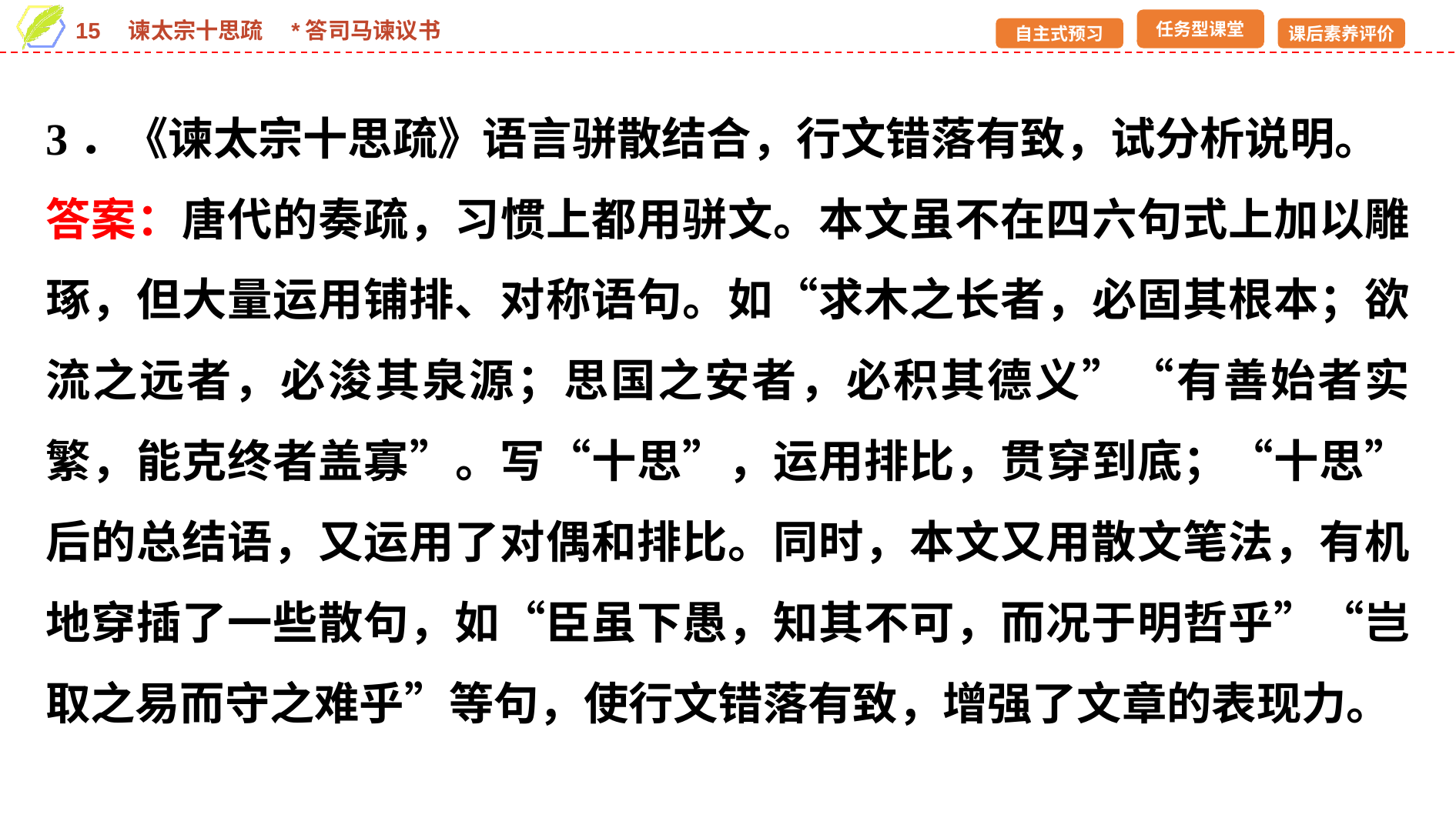

3．《谏太宗十思疏》语言骈散结合，行文错落有致，试分析说明。
答案：唐代的奏疏，习惯上都用骈文。本文虽不在四六句式上加以雕琢，但大量运用铺排、对称语句。如“求木之长者，必固其根本；欲流之远者，必浚其泉源；思国之安者，必积其德义”“有善始者实繁，能克终者盖寡”。写“十思”，运用排比，贯穿到底；“十思”后的总结语，又运用了对偶和排比。同时，本文又用散文笔法，有机地穿插了一些散句，如“臣虽下愚，知其不可，而况于明哲乎”“岂取之易而守之难乎”等句，使行文错落有致，增强了文章的表现力。